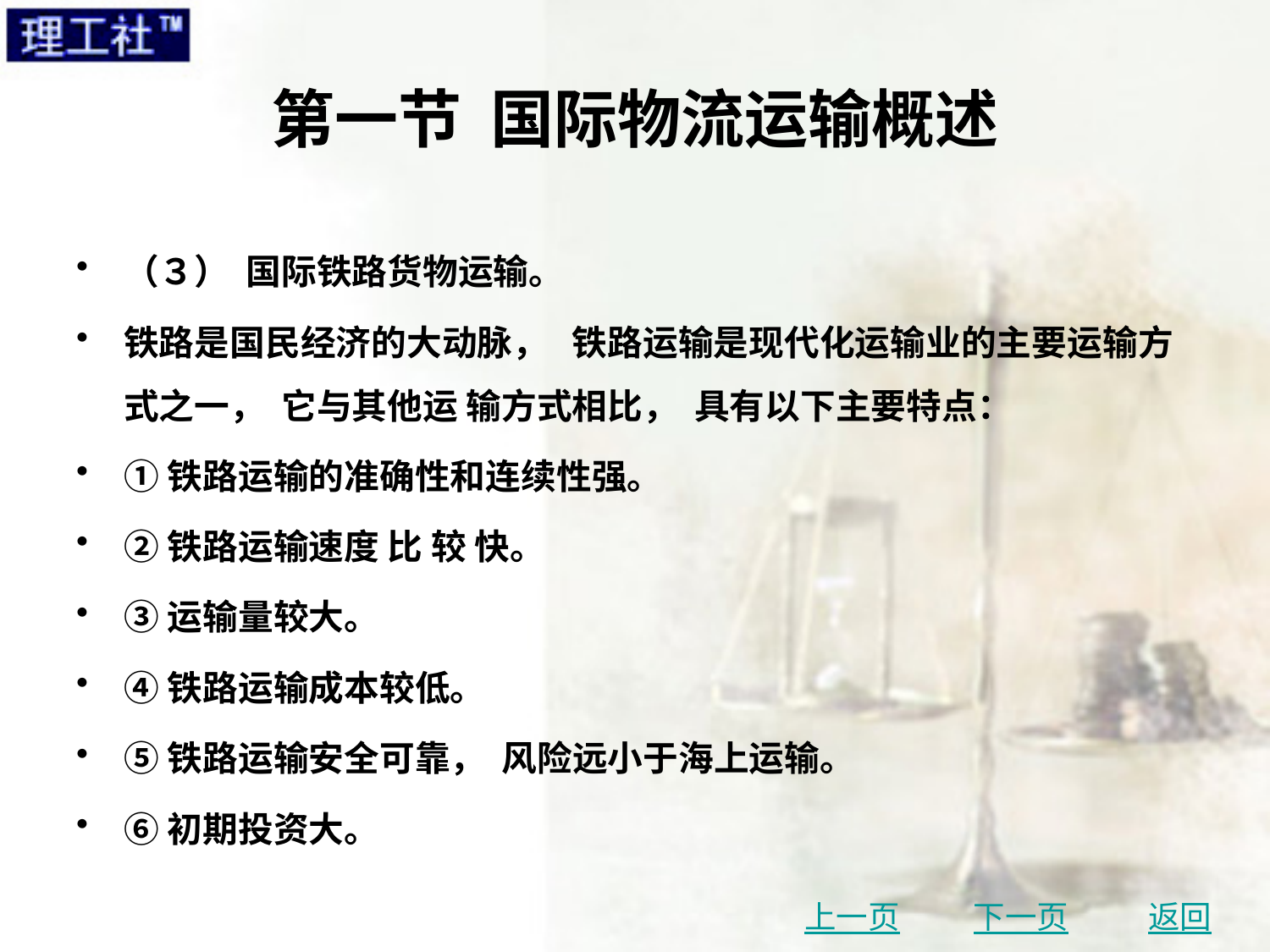

# 第一节  国际物流运输概述
（３）  国际铁路货物运输。
铁路是国民经济的大动脉，   铁路运输是现代化运输业的主要运输方式之一，  它与其他运 输方式相比，  具有以下主要特点：
①铁路运输的准确性和连续性强。
②铁路运输速度 比 较 快。
③运输量较大。
④铁路运输成本较低。
⑤铁路运输安全可靠，  风险远小于海上运输。
⑥初期投资大。
上一页
下一页
返回